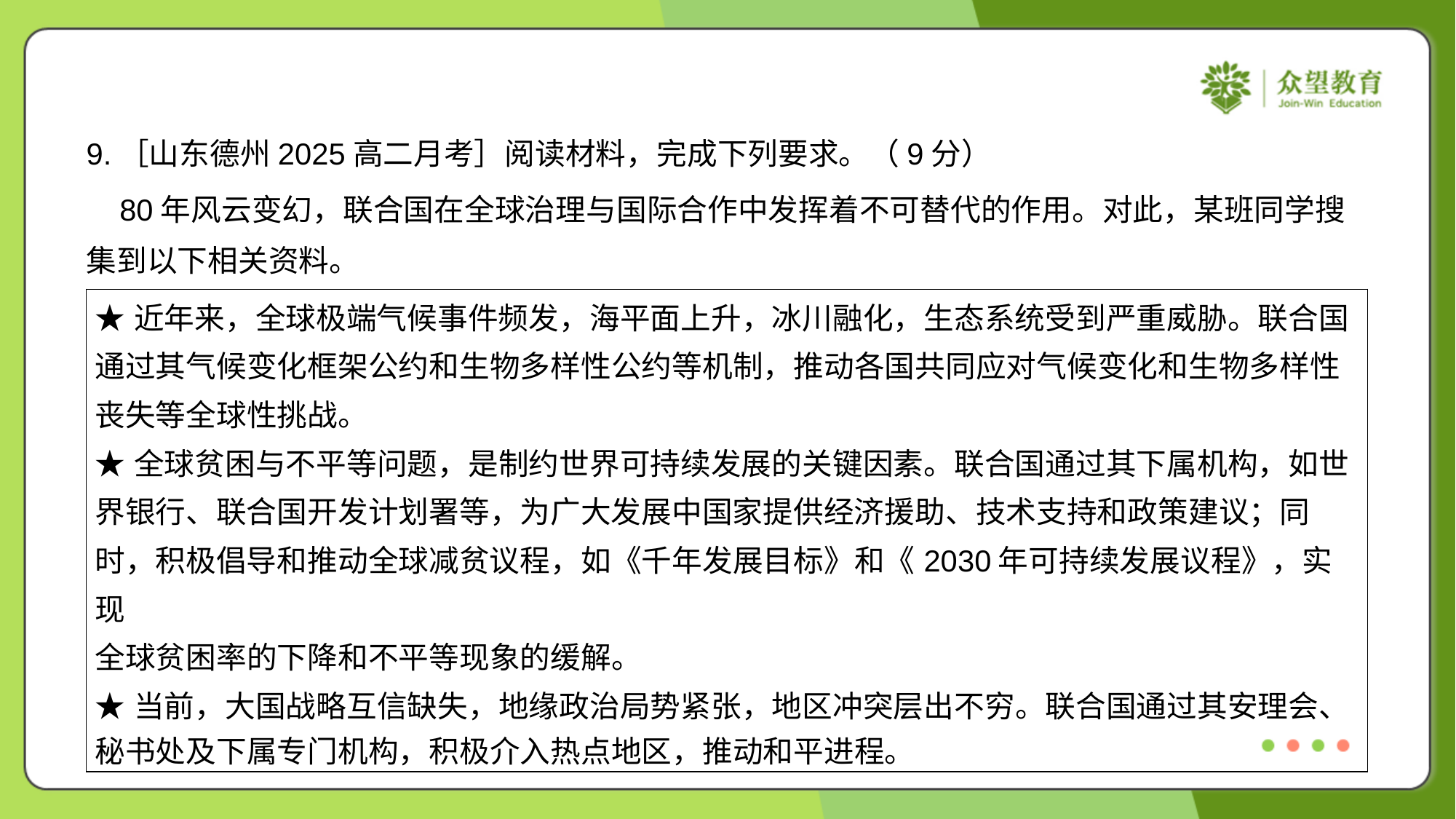

9.［山东德州2025高二月考］阅读材料，完成下列要求。（9分）
    80年风云变幻，联合国在全球治理与国际合作中发挥着不可替代的作用。对此，某班同学搜
集到以下相关资料。
| ★近年来，全球极端气候事件频发，海平面上升，冰川融化，生态系统受到严重威胁。联合国 通过其气候变化框架公约和生物多样性公约等机制，推动各国共同应对气候变化和生物多样性 丧失等全球性挑战。 ★全球贫困与不平等问题，是制约世界可持续发展的关键因素。联合国通过其下属机构，如世 界银行、联合国开发计划署等，为广大发展中国家提供经济援助、技术支持和政策建议；同 时，积极倡导和推动全球减贫议程，如《千年发展目标》和《2030年可持续发展议程》，实现 全球贫困率的下降和不平等现象的缓解。 ★当前，大国战略互信缺失，地缘政治局势紧张，地区冲突层出不穷。联合国通过其安理会、 秘书处及下属专门机构，积极介入热点地区，推动和平进程。 |
| --- |